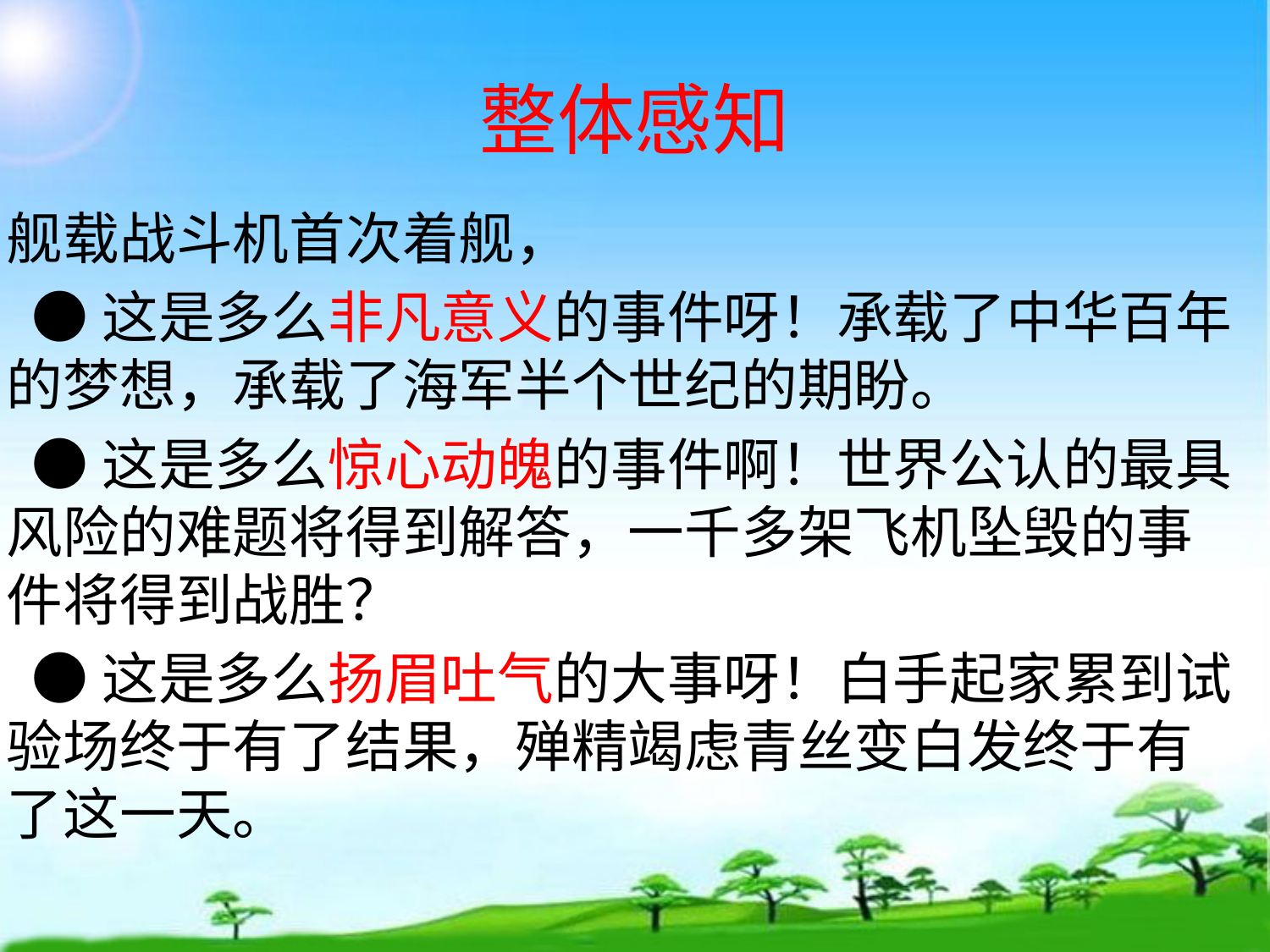

# 整体感知
舰载战斗机首次着舰，
  ●这是多么非凡意义的事件呀！承载了中华百年的梦想，承载了海军半个世纪的期盼。
  ●这是多么惊心动魄的事件啊！世界公认的最具风险的难题将得到解答，一千多架飞机坠毁的事件将得到战胜？
  ●这是多么扬眉吐气的大事呀！白手起家累到试验场终于有了结果，殚精竭虑青丝变白发终于有了这一天。